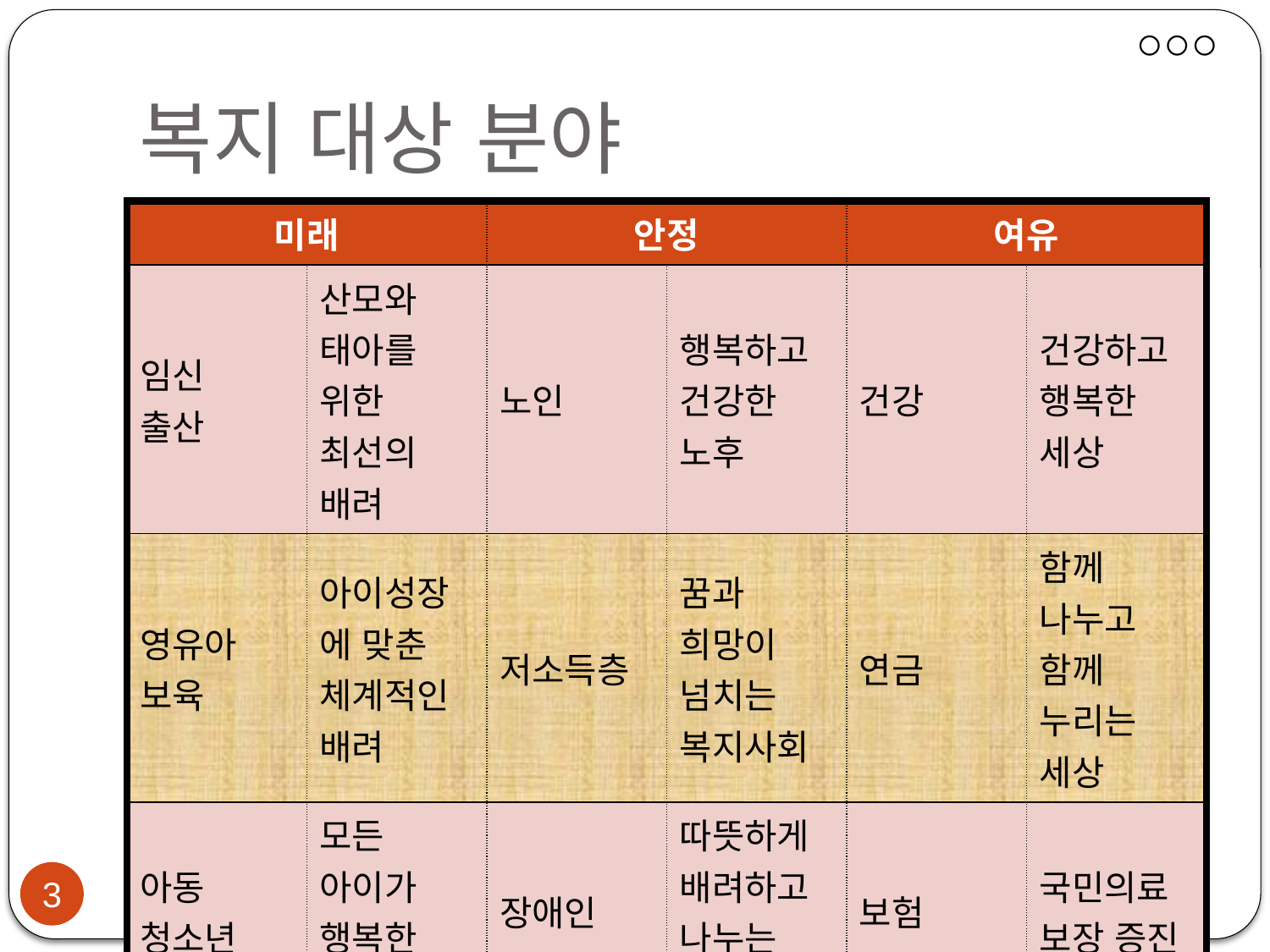

# 복지 대상 분야
| 미래 |  | 안정 |  | 여유 |  |
| --- | --- | --- | --- | --- | --- |
| 임신 출산 | 산모와 태아를 위한 최선의 배려 | 노인 | 행복하고 건강한 노후 | 건강 | 건강하고 행복한 세상 |
| 영유아 보육 | 아이성장에 맞춘 체계적인 배려 | 저소득층 | 꿈과 희망이 넘치는 복지사회 | 연금 | 함께 나누고 함께 누리는 세상 |
| 아동 청소년 | 모든 아이가 행복한 세상 | 장애인 | 따뜻하게 배려하고 나누는 마음 | 보험 | 국민의료 보장 증진 |
3